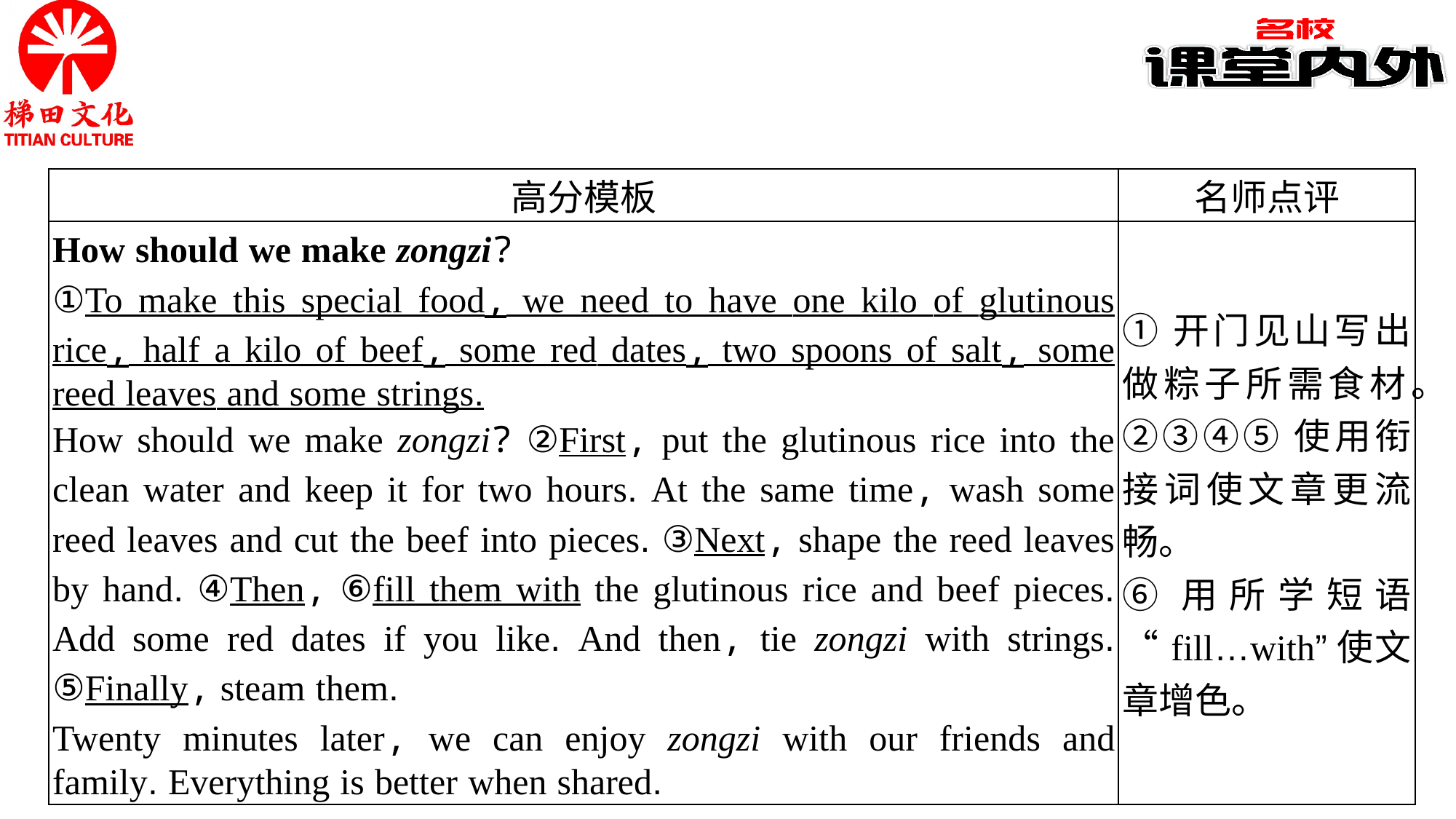

| 高分模板 | 名师点评 |
| --- | --- |
| How should we make zongzi? ①To make this special food, we need to have one kilo of glutinous rice, half a kilo of beef, some red dates, two spoons of salt, some reed leaves and some strings. How should we make zongzi? ②First, put the glutinous rice into the clean water and keep it for two hours. At the same time, wash some reed leaves and cut the beef into pieces. ③Next, shape the reed leaves by hand. ④Then, ⑥fill them with the glutinous rice and beef pieces. Add some red dates if you like. And then, tie zongzi with strings. ⑤Finally, steam them. Twenty minutes later, we can enjoy zongzi with our friends and family. Everything is better when shared. | ①开门见山写出做粽子所需食材。 ②③④⑤使用衔接词使文章更流畅。 ⑥用所学短语 “fill…with”使文章增色。 |